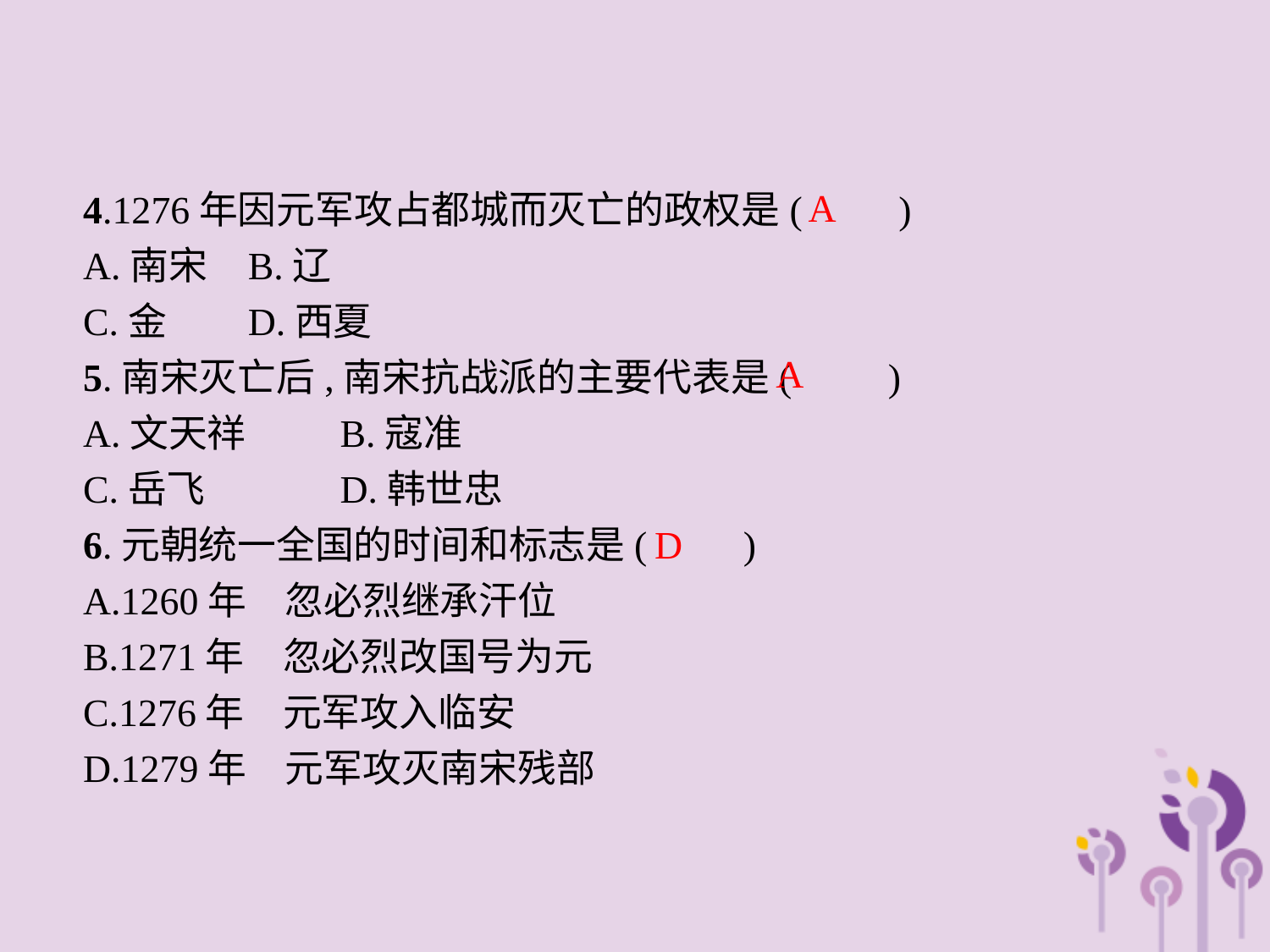

A
4.1276年因元军攻占都城而灭亡的政权是(　　)
A.南宋	B.辽
C.金	D.西夏
5.南宋灭亡后,南宋抗战派的主要代表是(　　)
A.文天祥	B.寇准
C.岳飞		D.韩世忠
6.元朝统一全国的时间和标志是(　　)
A.1260年　忽必烈继承汗位
B.1271年　忽必烈改国号为元
C.1276年　元军攻入临安
D.1279年　元军攻灭南宋残部
A
D